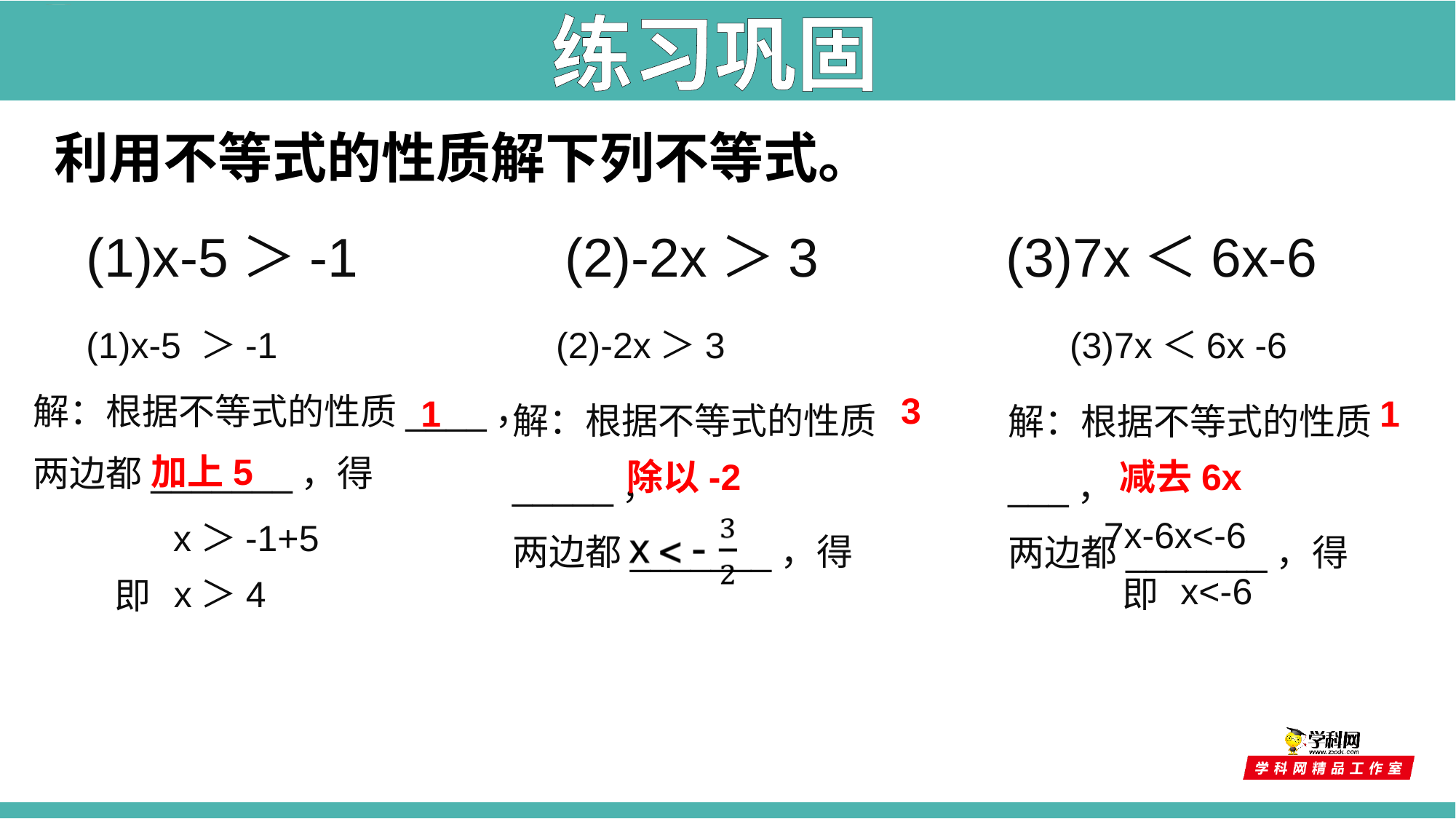

练习巩固
利用不等式的性质解下列不等式。
(1)x-5＞-1
(2)-2x＞3
(3)7x＜6x-6
(1)x-5 ＞-1
(2)-2x＞3
(3)7x＜6x -6
解：根据不等式的性质_____，
两边都_______，得
解：根据不等式的性质___，
两边都_______，得
3
解：根据不等式的性质____，
两边都_______，得
1
1
加上5
除以-2
减去6x
7x-6x<-6
x＞-1+5

x<-6
x＞4
即
即